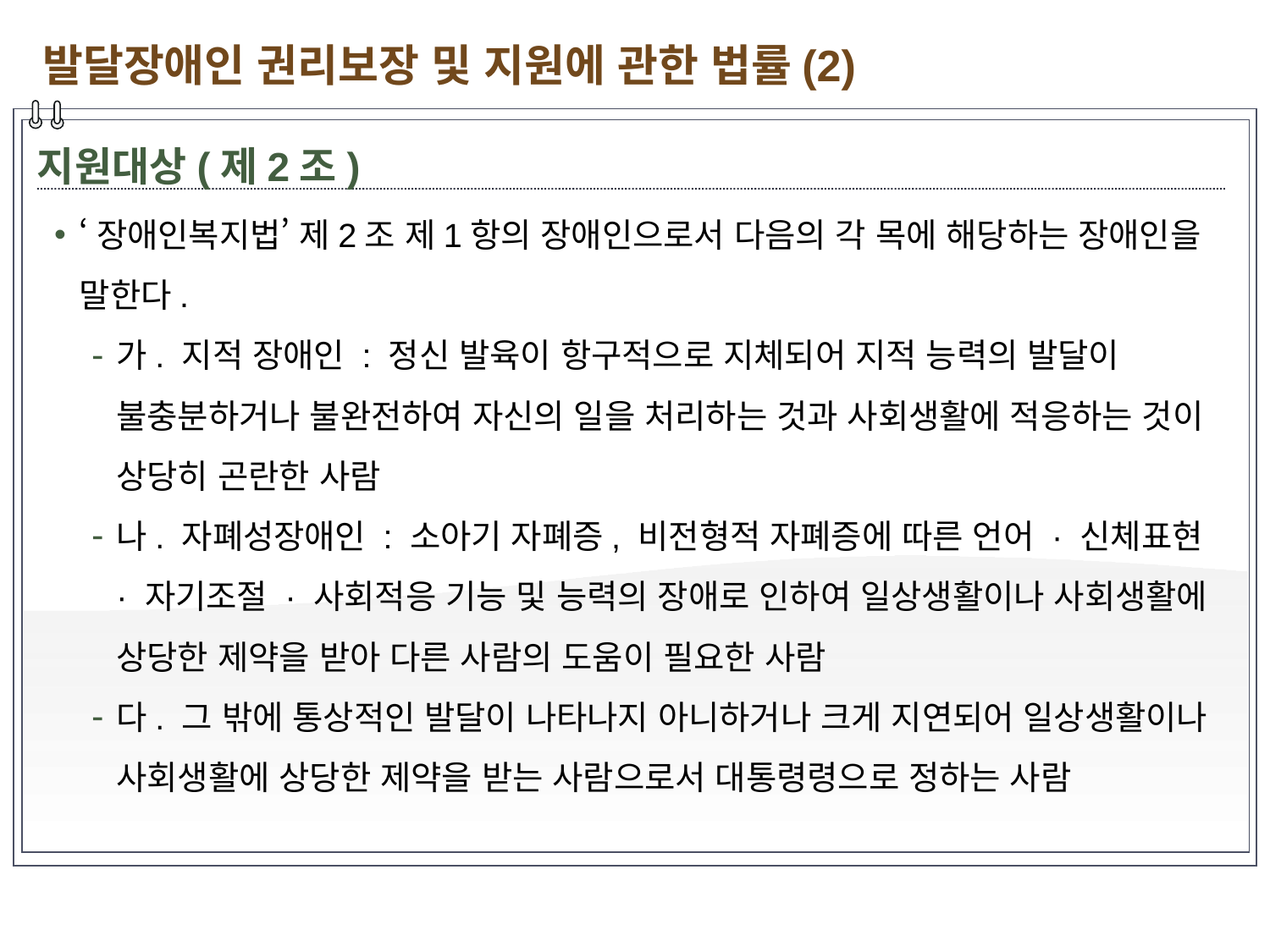

발달장애인 권리보장 및 지원에 관한 법률(2)

지원대상(제2조)
‘장애인복지법’ 제2조 제1항의 장애인으로서 다음의 각 목에 해당하는 장애인을 말한다.
가. 지적 장애인 : 정신 발육이 항구적으로 지체되어 지적 능력의 발달이 불충분하거나 불완전하여 자신의 일을 처리하는 것과 사회생활에 적응하는 것이 상당히 곤란한 사람
나. 자폐성장애인 : 소아기 자폐증, 비전형적 자폐증에 따른 언어 · 신체표현 · 자기조절 · 사회적응 기능 및 능력의 장애로 인하여 일상생활이나 사회생활에 상당한 제약을 받아 다른 사람의 도움이 필요한 사람
다. 그 밖에 통상적인 발달이 나타나지 아니하거나 크게 지연되어 일상생활이나 사회생활에 상당한 제약을 받는 사람으로서 대통령령으로 정하는 사람